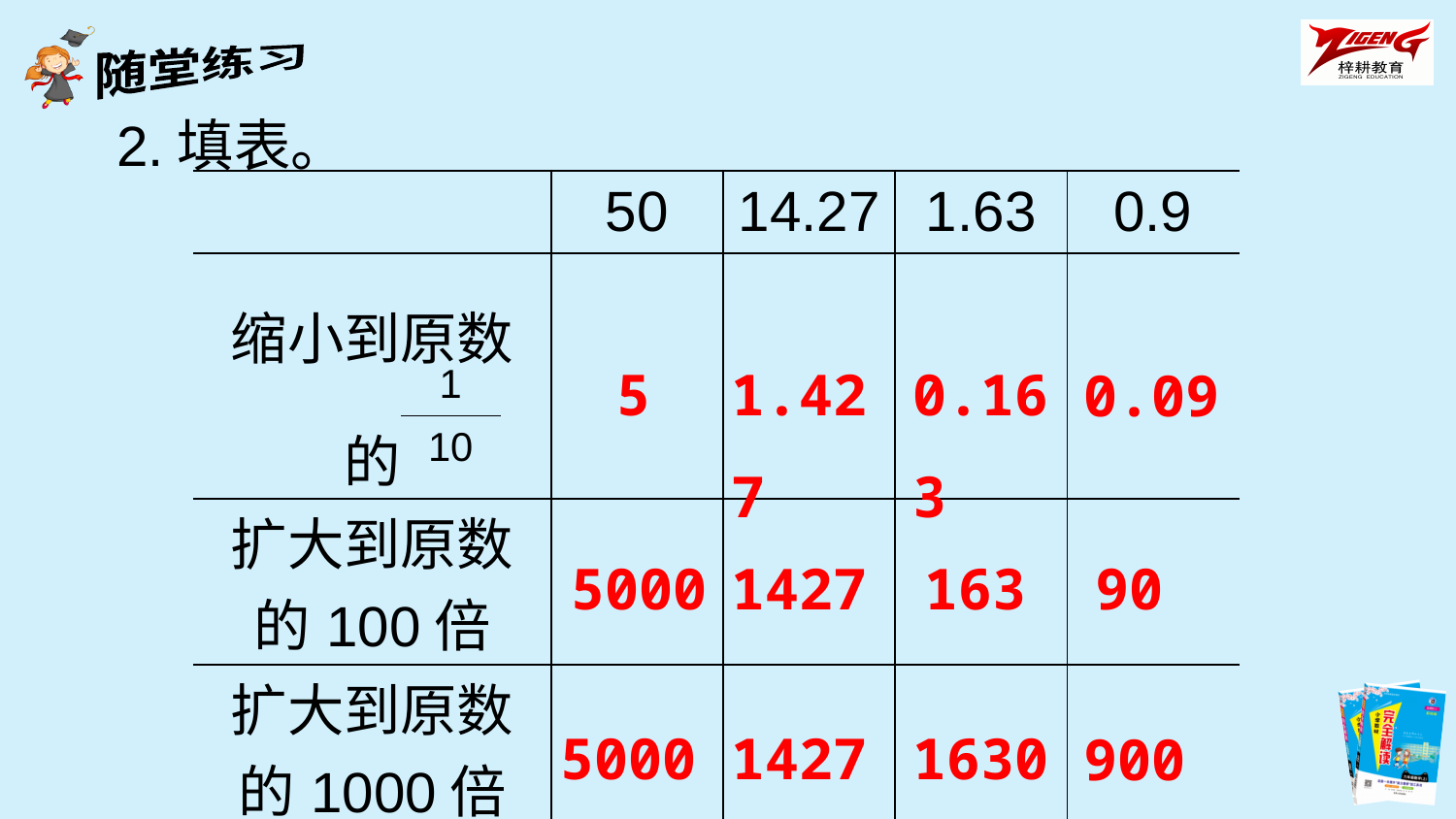

2.填表。
|  | 50 | 14.27 | 1.63 | 0.9 |
| --- | --- | --- | --- | --- |
| 缩小到原数 的 |  |  |  |  |
| 扩大到原数 的100倍 |  |  |  |  |
| 扩大到原数 的1000倍 |  |  |  |  |
5
1.427
0.163
0.09
| 1 |
| --- |
| 10 |
5000
1427
163
90
50000
14270
1630
900